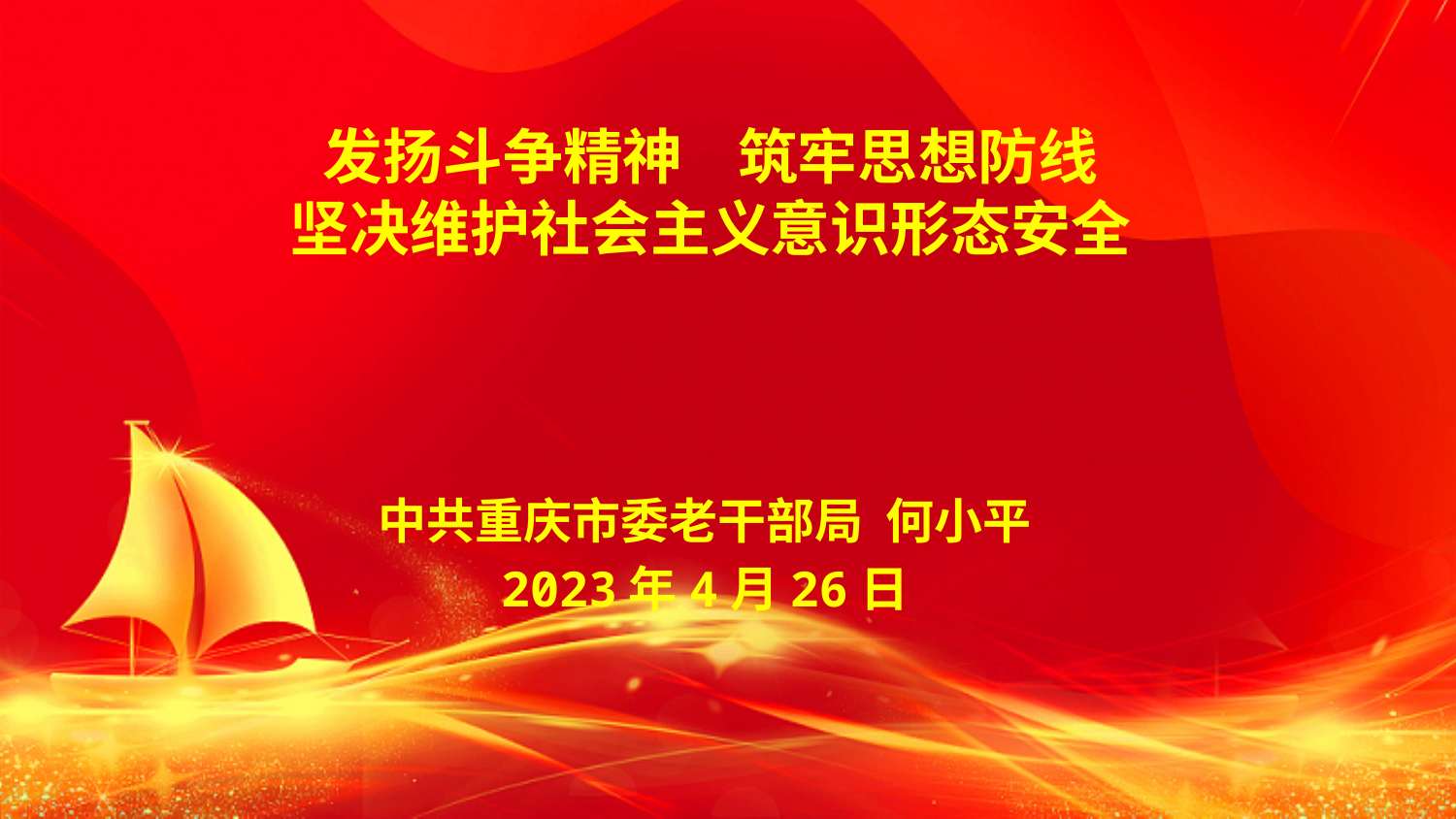

# 发扬斗争精神    筑牢思想防线 坚决维护社会主义意识形态安全
中共重庆市委老干部局  何小平
2023年4月26日